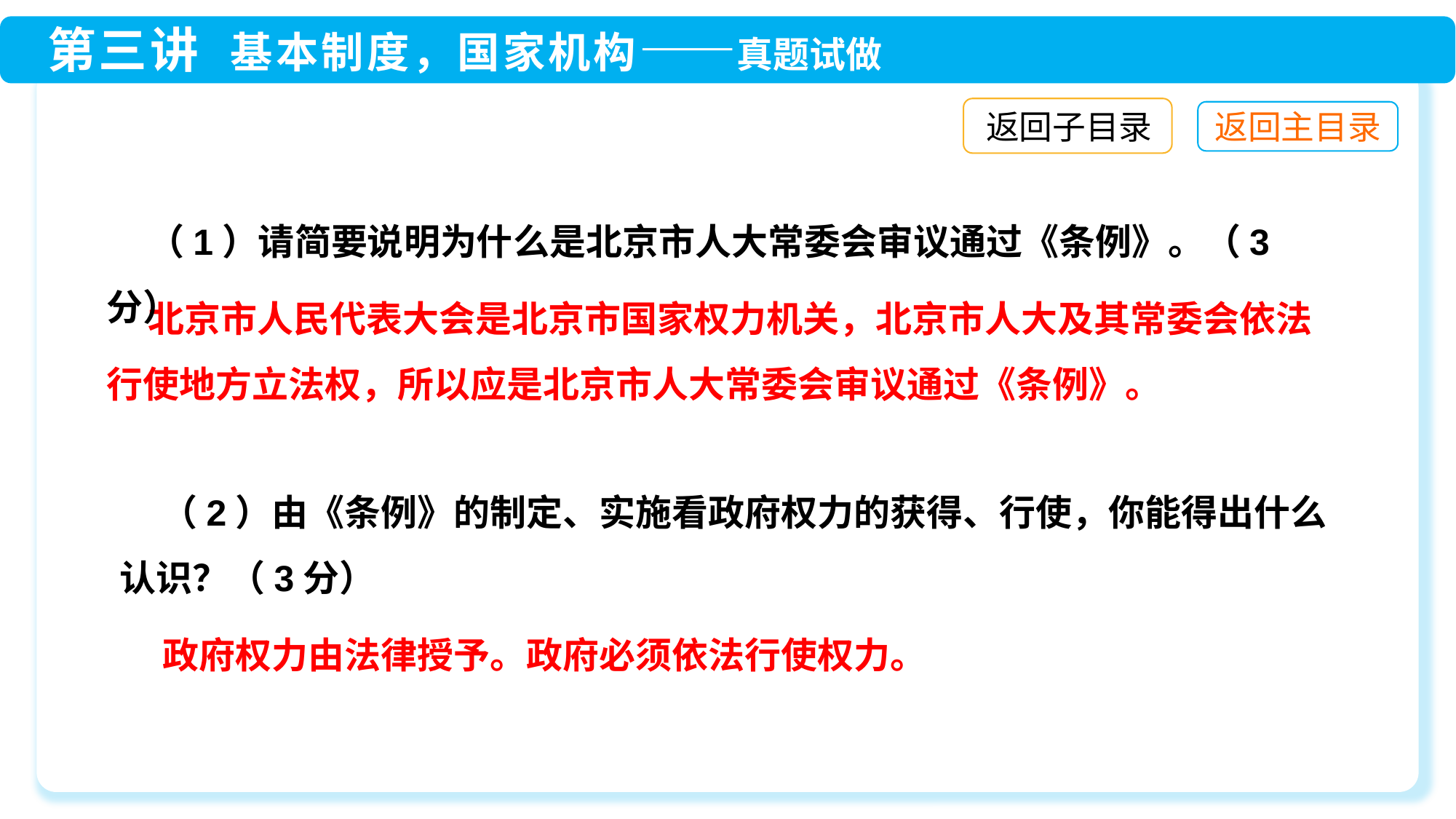

返回子目录

    （1）请简要说明为什么是北京市人大常委会审议通过《条例》。（3分）
    北京市人民代表大会是北京市国家权力机关，北京市人大及其常委会依法行使地方立法权，所以应是北京市人大常委会审议通过《条例》。
    （2）由《条例》的制定、实施看政府权力的获得、行使，你能得出什么认识？（3分）
    政府权力由法律授予。政府必须依法行使权力。